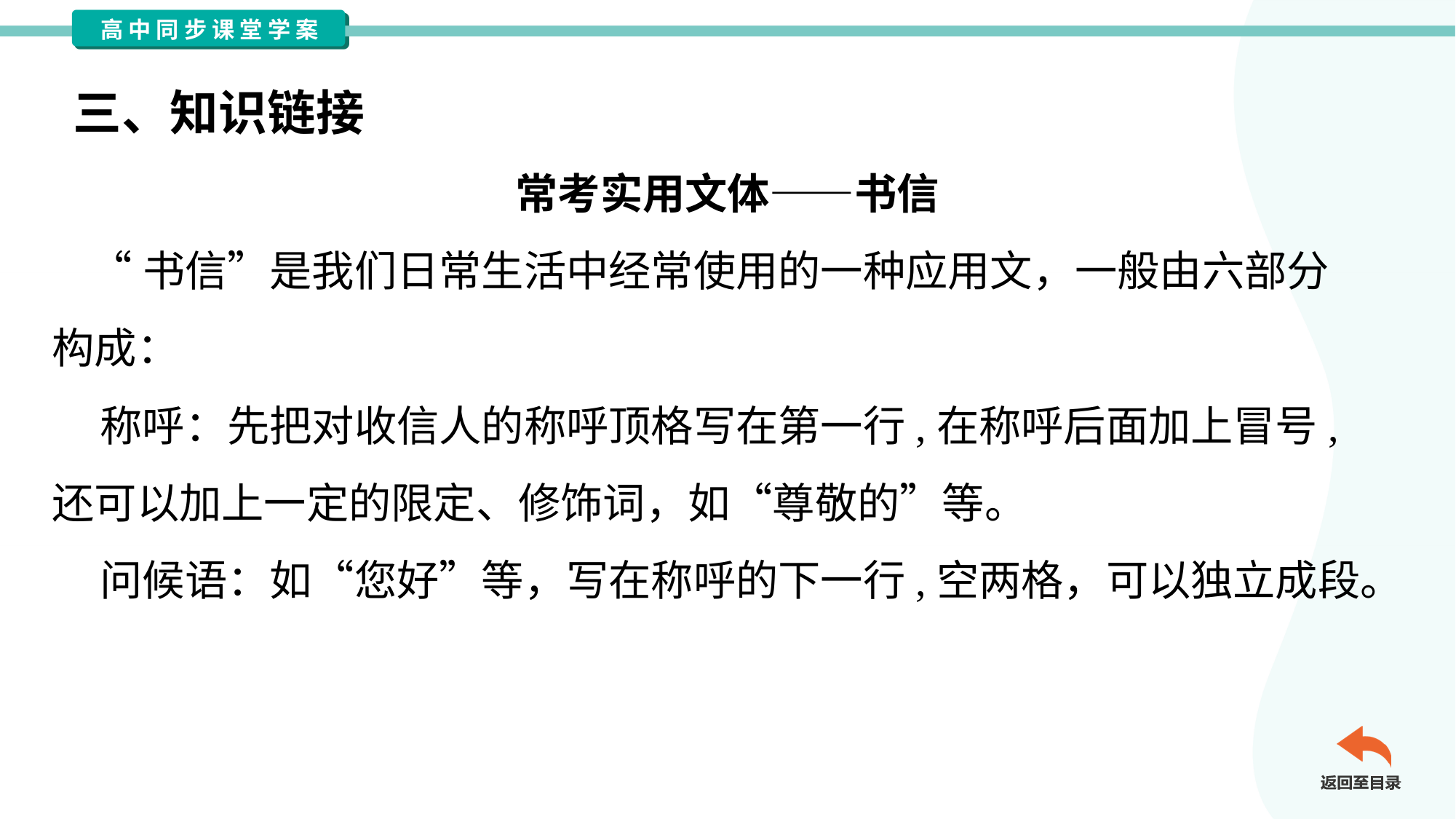

三、知识链接
常考实用文体——书信
    “书信”是我们日常生活中经常使用的一种应用文，一般由六部分
构成：
    称呼：先把对收信人的称呼顶格写在第一行,在称呼后面加上冒号,
还可以加上一定的限定、修饰词，如“尊敬的”等。
    问候语：如“您好”等，写在称呼的下一行,空两格，可以独立成段。